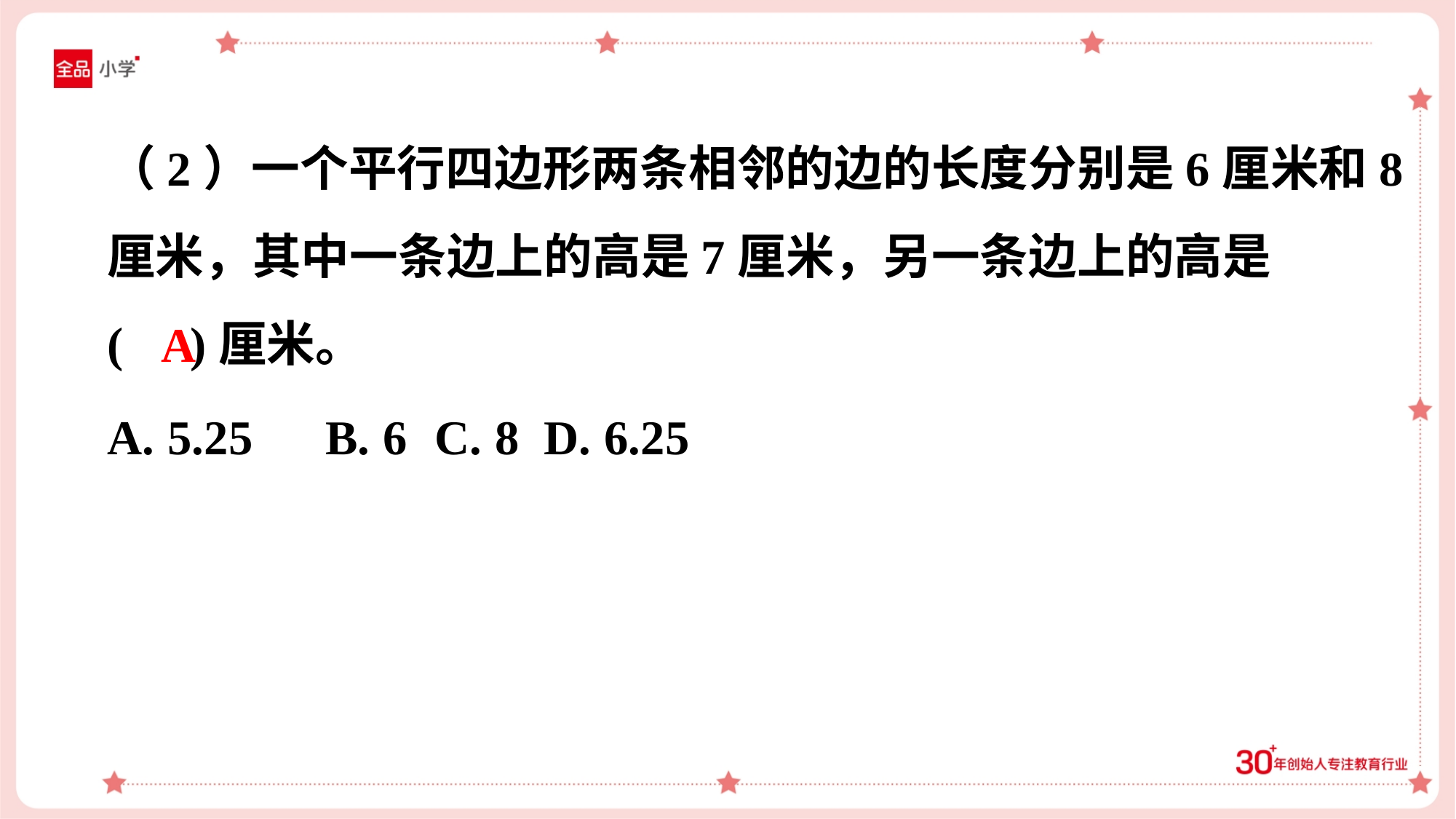

（2）一个平行四边形两条相邻的边的长度分别是6厘米和8
厘米，其中一条边上的高是7厘米，另一条边上的高是
(     )厘米。
A
A. 5.25	B. 6	C. 8	D. 6.25